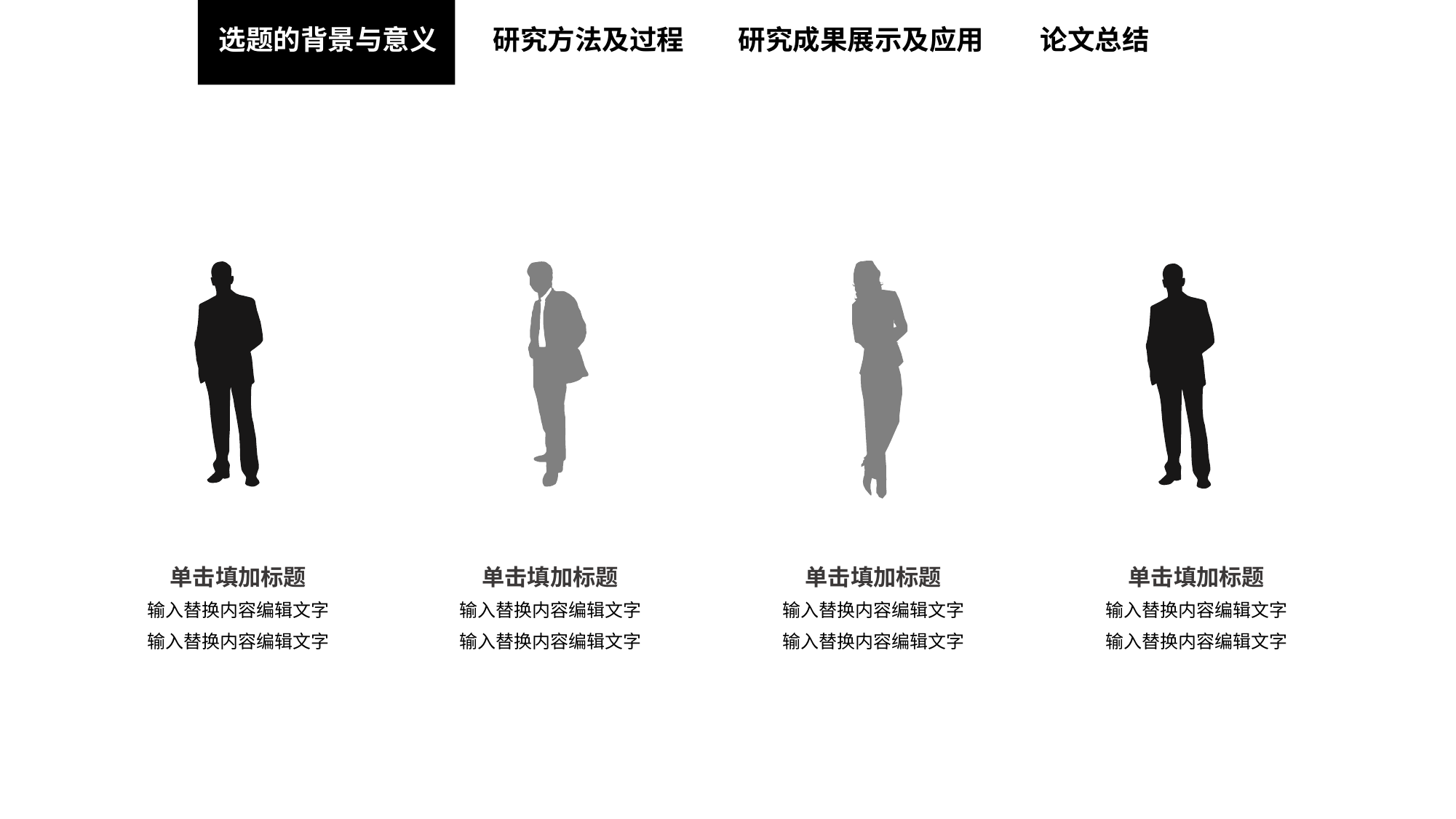

选题的背景与意义
研究方法及过程
研究成果展示及应用
论文总结

单击填加标题
单击填加标题
单击填加标题
单击填加标题
输入替换内容编辑文字
输入替换内容编辑文字
输入替换内容编辑文字
输入替换内容编辑文字
输入替换内容编辑文字
输入替换内容编辑文字
输入替换内容编辑文字
输入替换内容编辑文字